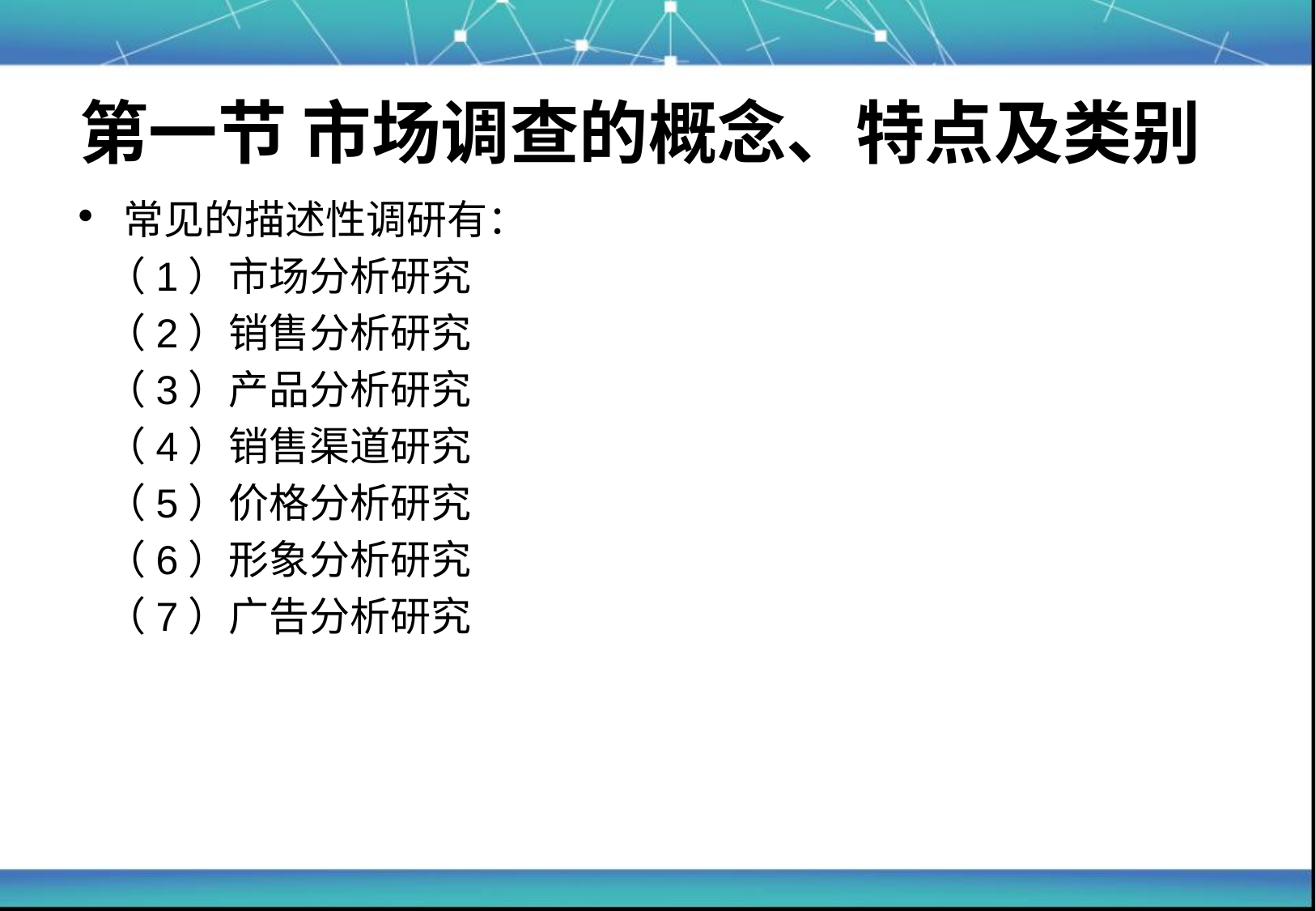

# 第一节 市场调查的概念、特点及类别
常见的描述性调研有：
  （1）市场分析研究
  （2）销售分析研究
  （3）产品分析研究
  （4）销售渠道研究
  （5）价格分析研究
  （6）形象分析研究
  （7）广告分析研究